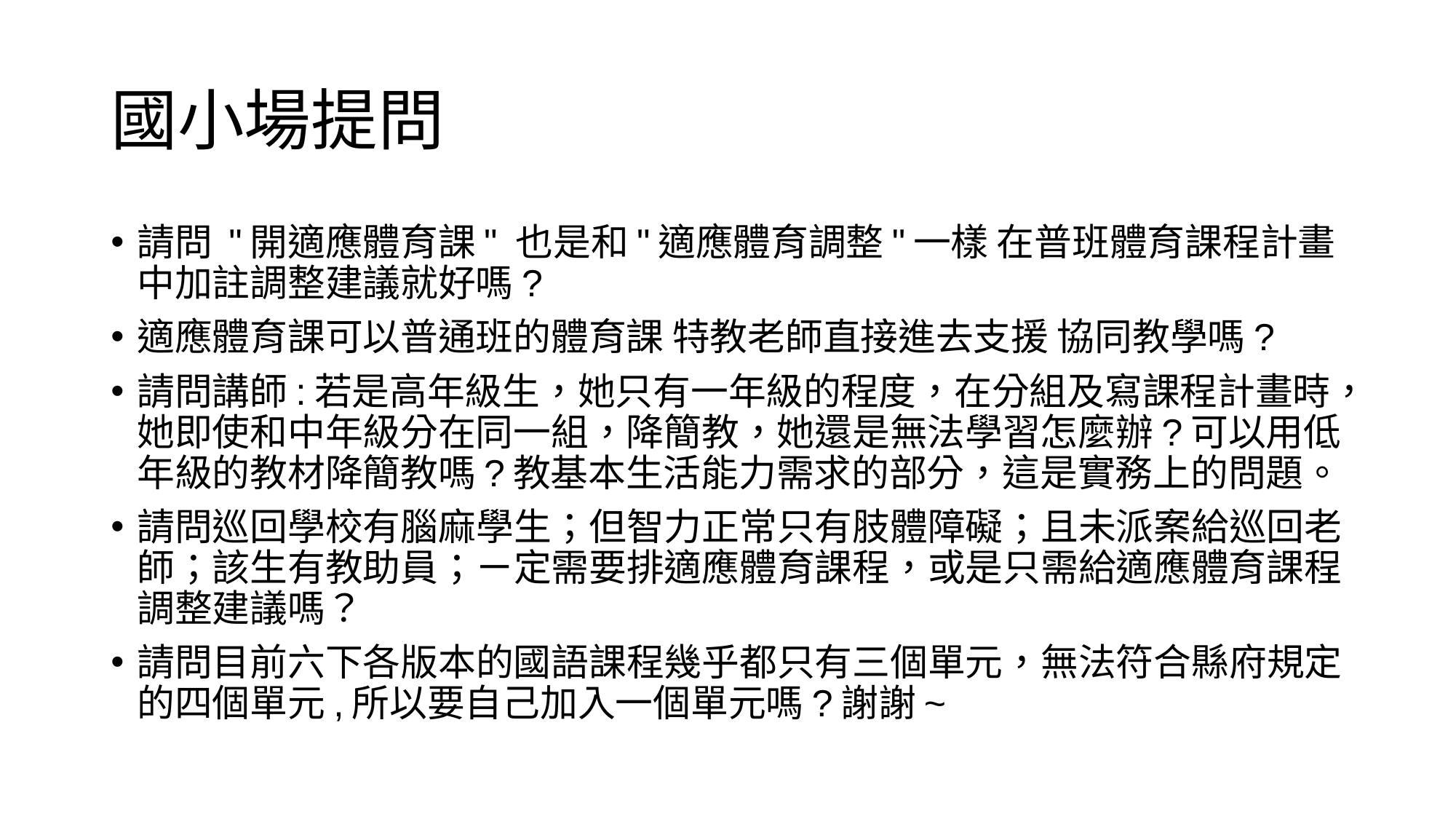

# 國小場提問
請問 "開適應體育課" 也是和"適應體育調整"一樣 在普班體育課程計畫中加註調整建議就好嗎?
適應體育課可以普通班的體育課 特教老師直接進去支援 協同教學嗎?
請問講師:若是高年級生，她只有一年級的程度，在分組及寫課程計畫時，她即使和中年級分在同一組，降簡教，她還是無法學習怎麼辦?可以用低年級的教材降簡教嗎?教基本生活能力需求的部分，這是實務上的問題。
請問巡回學校有腦麻學生；但智力正常只有肢體障礙；且未派案給巡回老師；該生有教助員；ㄧ定需要排適應體育課程，或是只需給適應體育課程調整建議嗎？
請問目前六下各版本的國語課程幾乎都只有三個單元，無法符合縣府規定的四個單元,所以要自己加入一個單元嗎?謝謝~